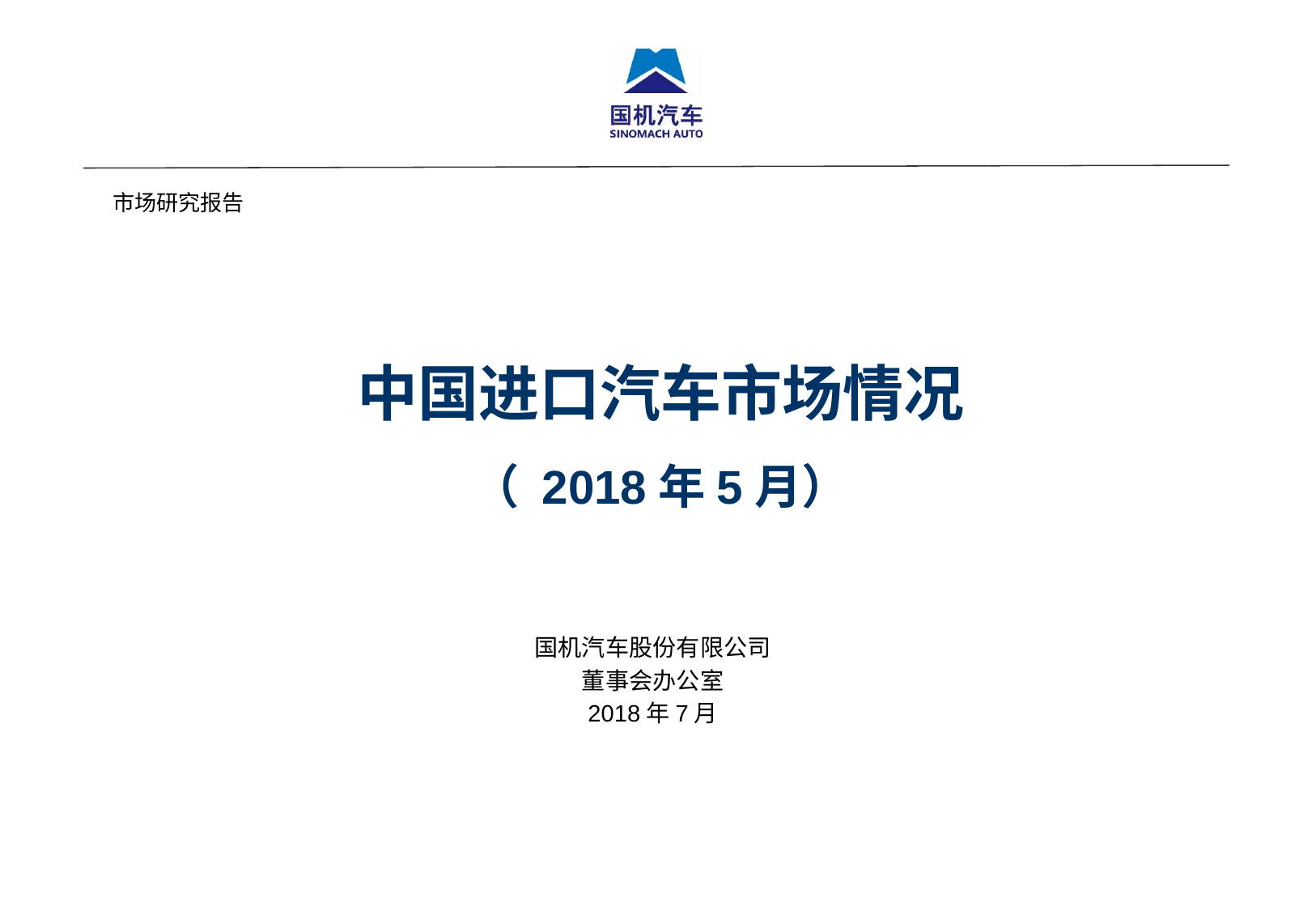

市场研究报告
中国进口汽车市场情况
（ 2018年5月）

国机汽车股份有限公司
董事会办公室
2018年7月